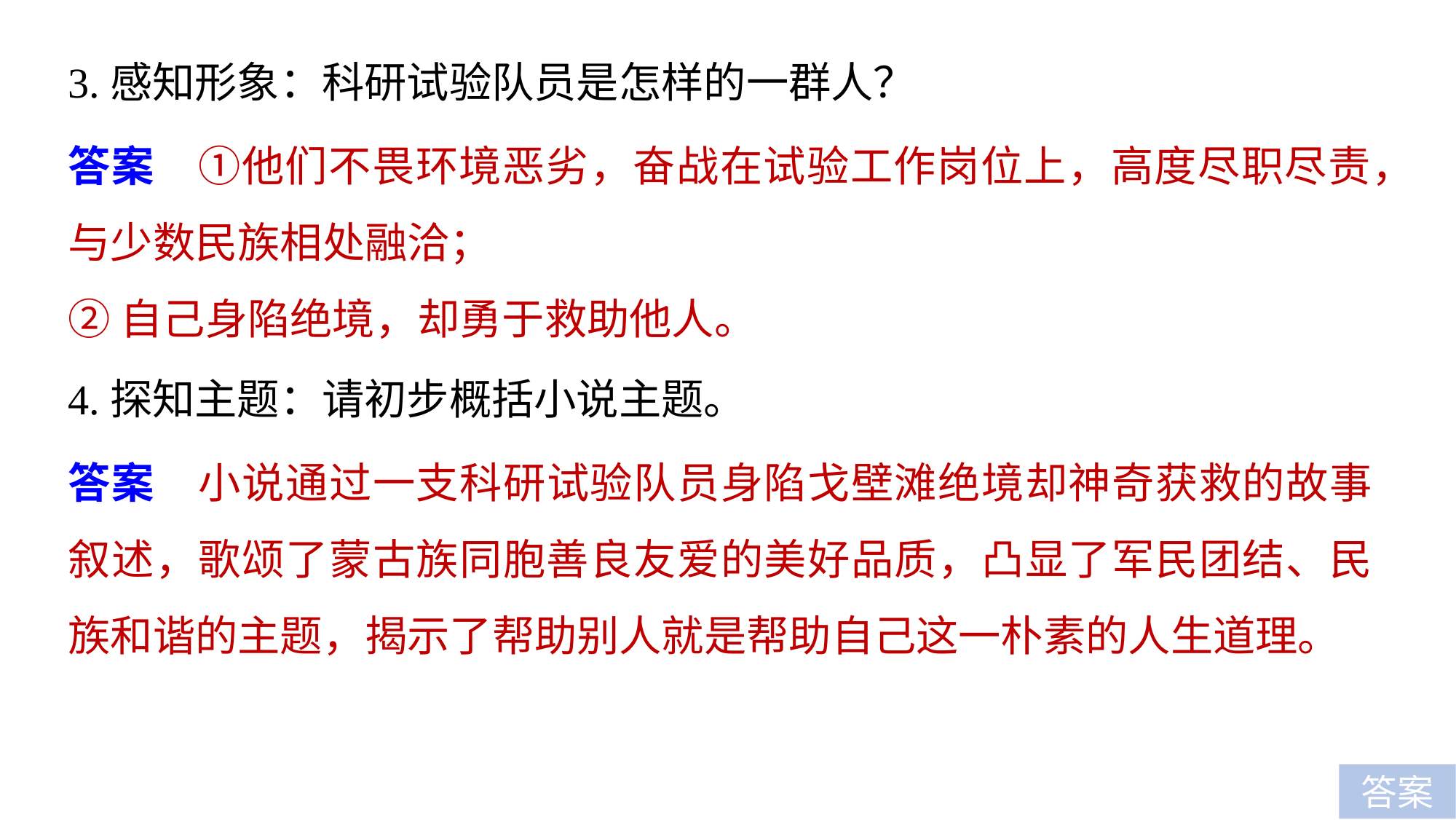

3.感知形象：科研试验队员是怎样的一群人？
答案　①他们不畏环境恶劣，奋战在试验工作岗位上，高度尽职尽责，与少数民族相处融洽；
②自己身陷绝境，却勇于救助他人。
4.探知主题：请初步概括小说主题。
答案　小说通过一支科研试验队员身陷戈壁滩绝境却神奇获救的故事叙述，歌颂了蒙古族同胞善良友爱的美好品质，凸显了军民团结、民族和谐的主题，揭示了帮助别人就是帮助自己这一朴素的人生道理。
答案